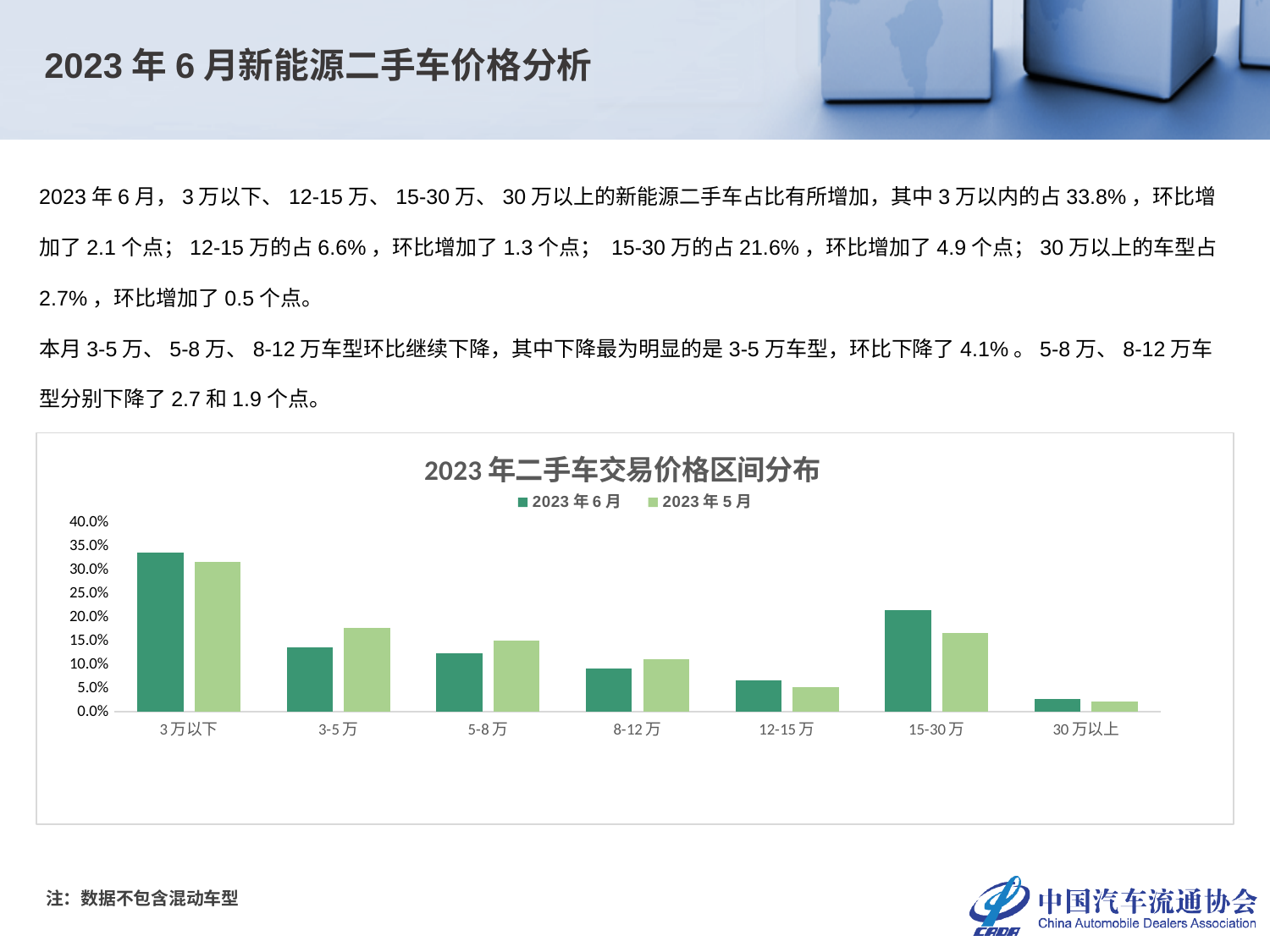

2023年6月新能源二手车价格分析
2023年6月，3万以下、12-15万、15-30万、30万以上的新能源二手车占比有所增加，其中3万以内的占33.8%，环比增加了2.1个点；12-15万的占6.6%，环比增加了1.3个点； 15-30万的占21.6%，环比增加了4.9个点；30万以上的车型占2.7%，环比增加了0.5个点。
本月3-5万、5-8万、8-12万车型环比继续下降，其中下降最为明显的是3-5万车型，环比下降了4.1%。5-8万、8-12万车型分别下降了2.7和1.9个点。

### Chart: 2023年二手车交易价格区间分布

| Category | 2023年6月 | 2023年5月 |
|---|---|---|
| 3万以下 | 0.3375110773515635 | 0.3168847886719588 |
| 3-5万 | 0.13748575769084695 | 0.17850246728169922 |
| 5-8万 | 0.12374984175212052 | 0.15118358006150326 |
| 8-12万 | 0.09191036840106342 | 0.11106343417006365 |
| 12-15万 | 0.06614761362197746 | 0.05335049703211042 |
| 15-30万 | 0.21616660336751486 | 0.16691697060716584 |
| 30万以上 | 0.02702873781491328 | 0.02209826217549882 |
注：数据不包含混动车型